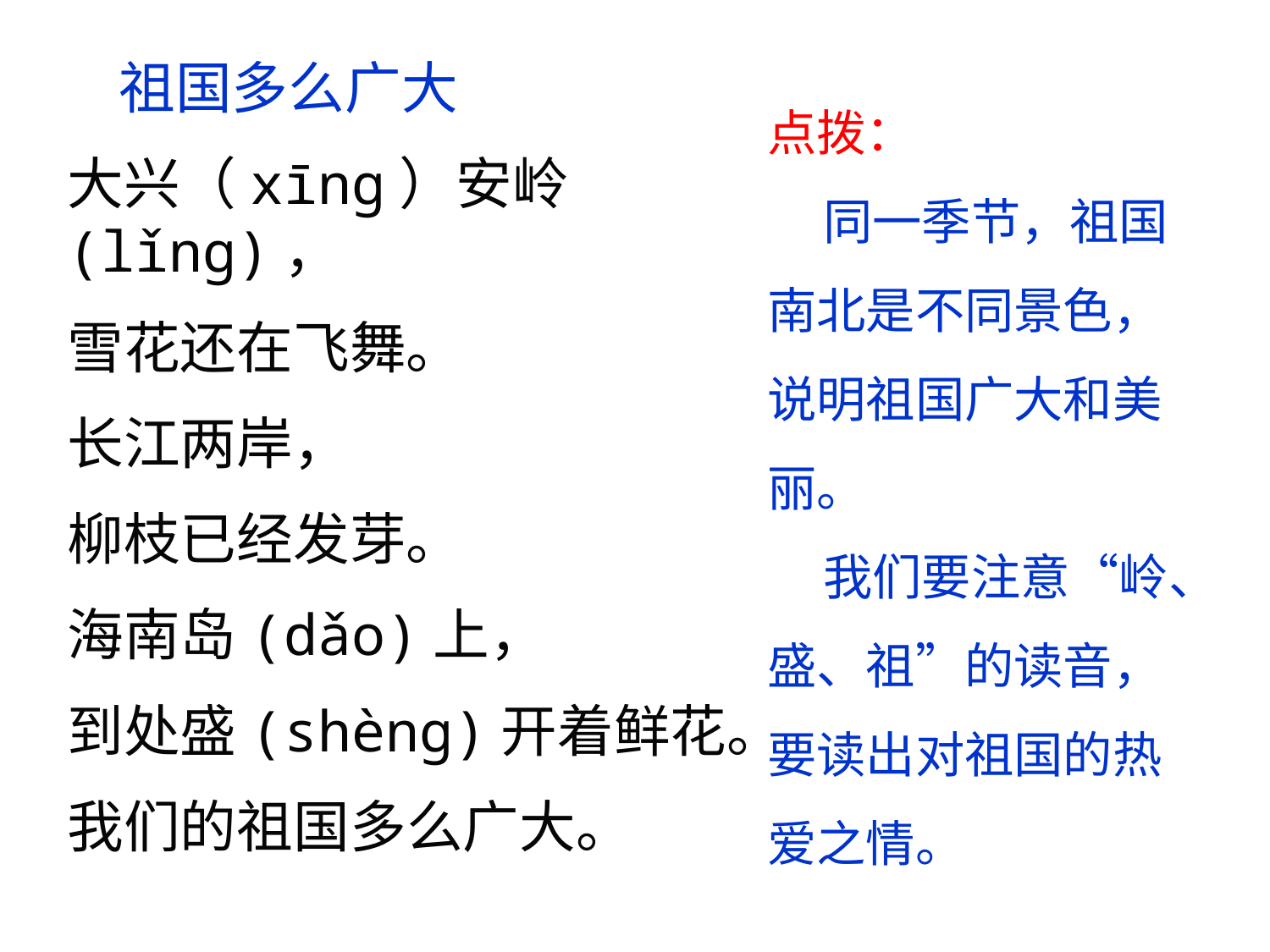

祖国多么广大
大兴（xīnɡ）安岭(lǐnɡ)，
雪花还在飞舞。
长江两岸，
柳枝已经发芽。
海南岛(dǎo)上，
到处盛(shènɡ)开着鲜花。
我们的祖国多么广大。
点拨：
    同一季节，祖国南北是不同景色，说明祖国广大和美丽。
    我们要注意“岭、盛、祖”的读音，要读出对祖国的热爱之情。